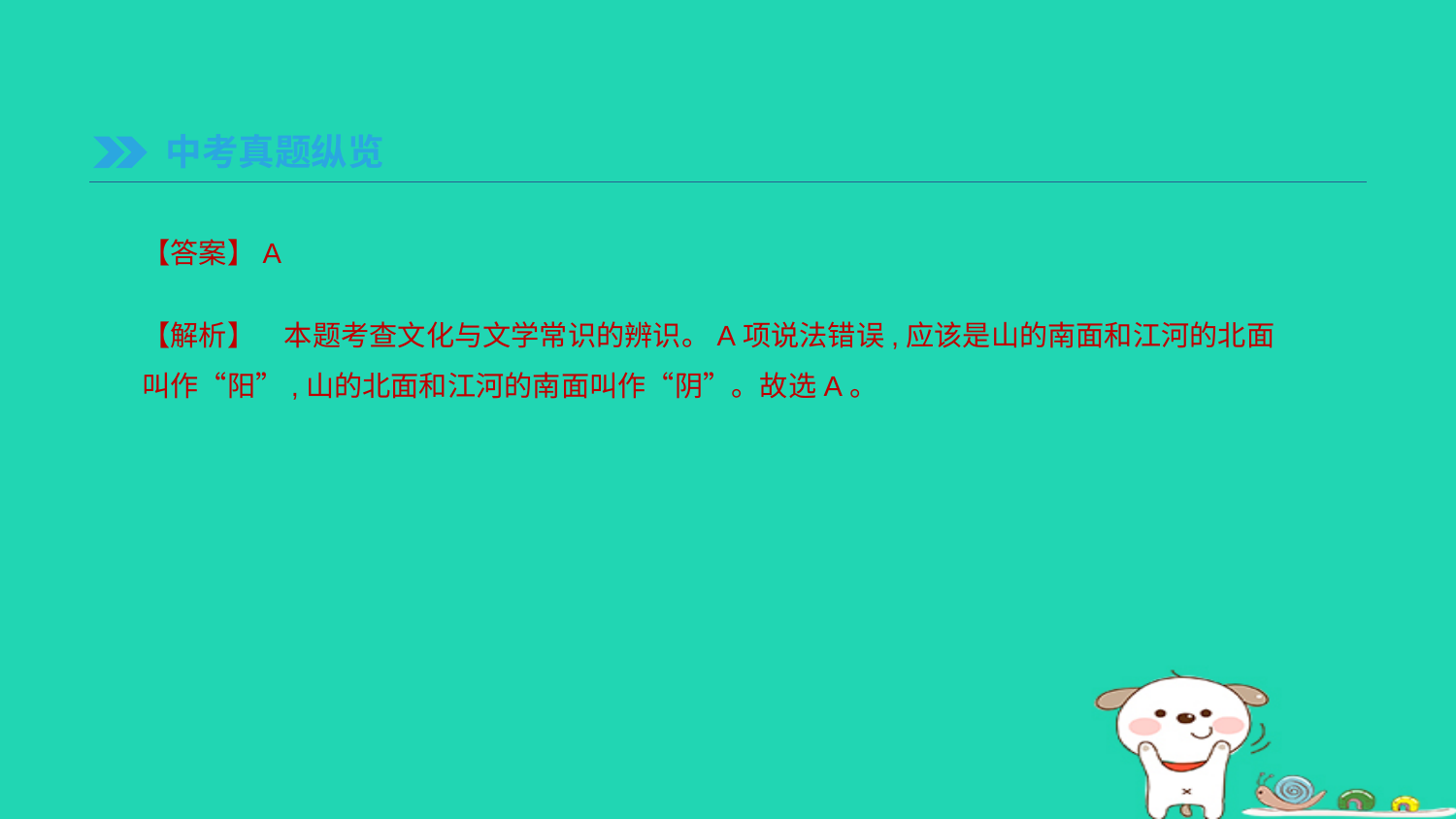

中考真题纵览

【答案】A
【解析】　本题考查文化与文学常识的辨识。A项说法错误,应该是山的南面和江河的北面叫作“阳”,山的北面和江河的南面叫作“阴”。故选A。